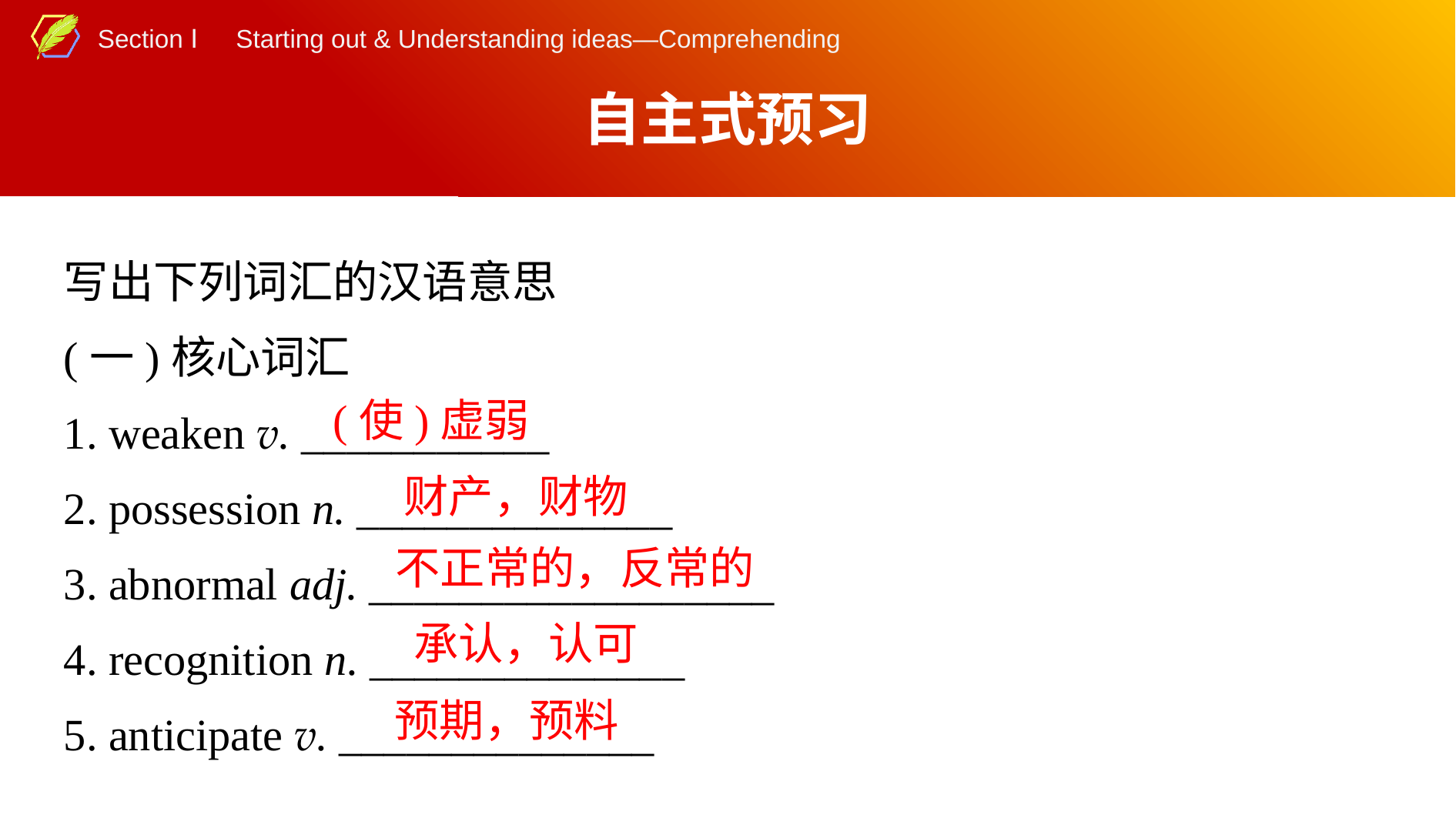

自主式预习
写出下列词汇的汉语意思
(一)核心词汇
1. weaken v. ___________
2. possession n. ______________
3. abnormal adj. __________________
4. recognition n. ______________
5. anticipate v. ______________
(使)虚弱
财产，财物
不正常的，反常的
承认，认可
预期，预料